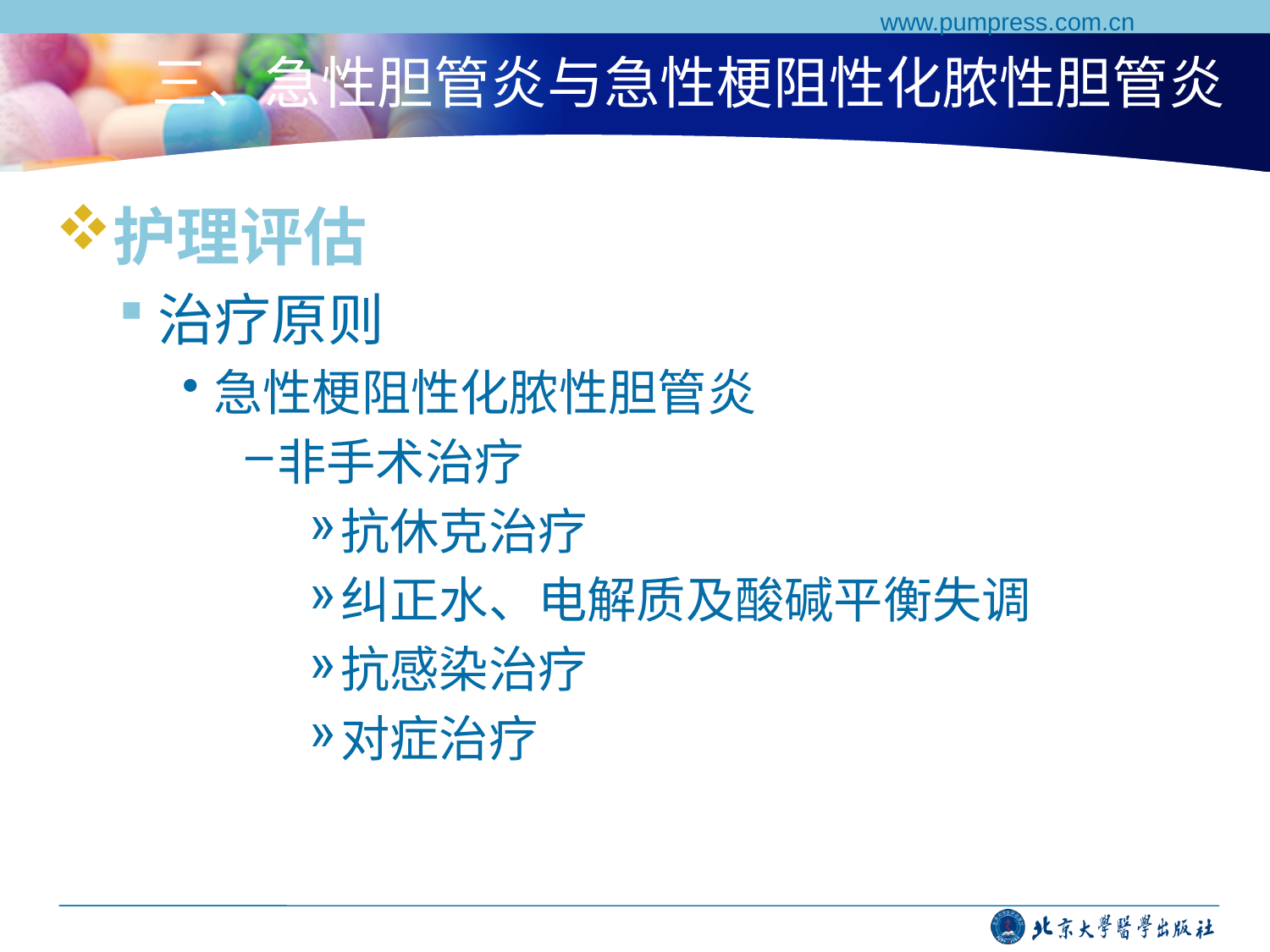

www.pumpress.com.cn
# 三、急性胆管炎与急性梗阻性化脓性胆管炎
护理评估
治疗原则
急性梗阻性化脓性胆管炎
非手术治疗
抗休克治疗
纠正水、电解质及酸碱平衡失调
抗感染治疗
对症治疗